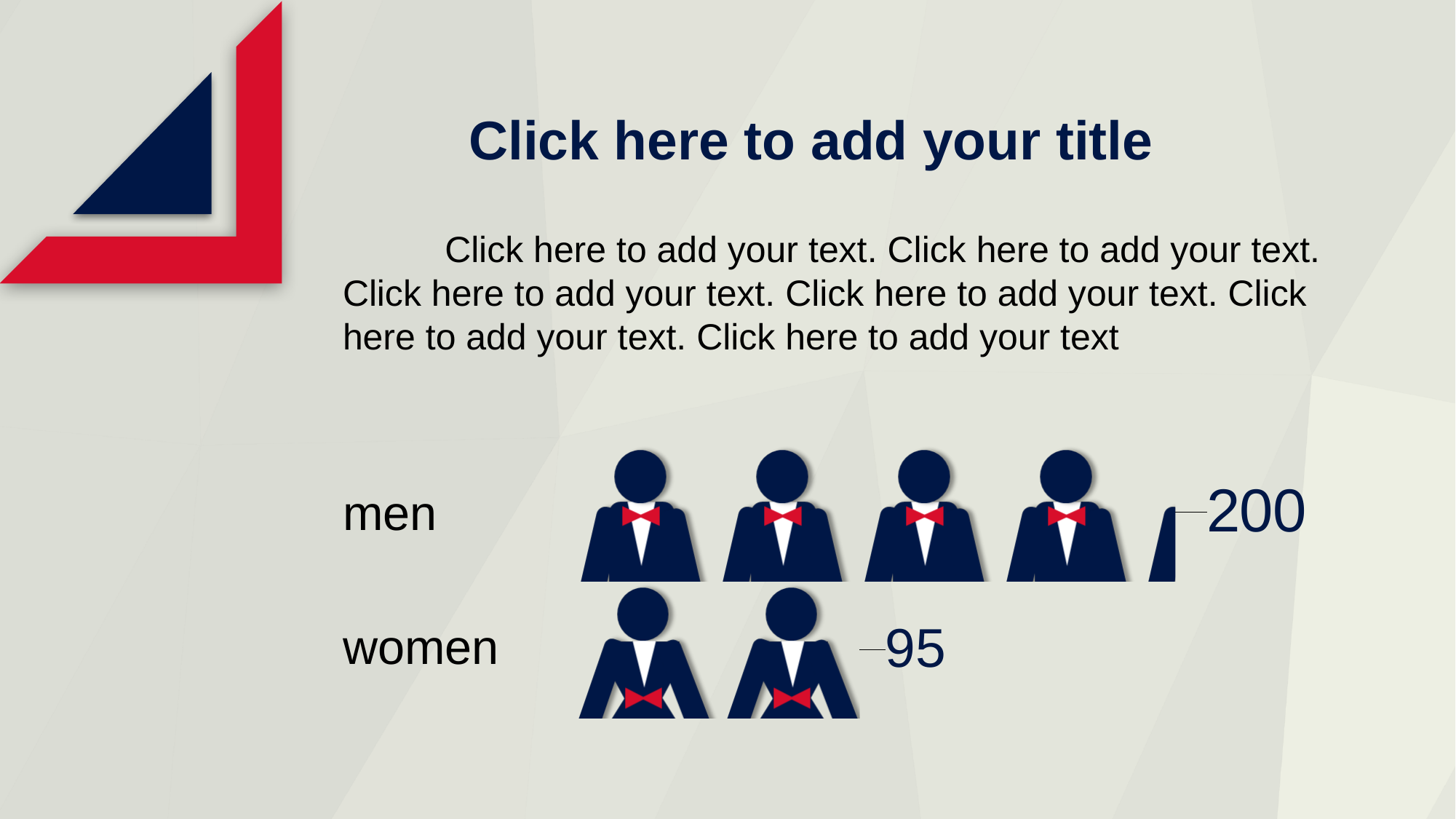

Click here to add your title
          Click here to add your text. Click here to add your text. Click here to add your text. Click here to add your text. Click here to add your text. Click here to add your text

### Chart

| Category | 列1 | 系列 2 |
|---|---|---|
| 类别 1 | 95.0 | 200.0 |
men
women